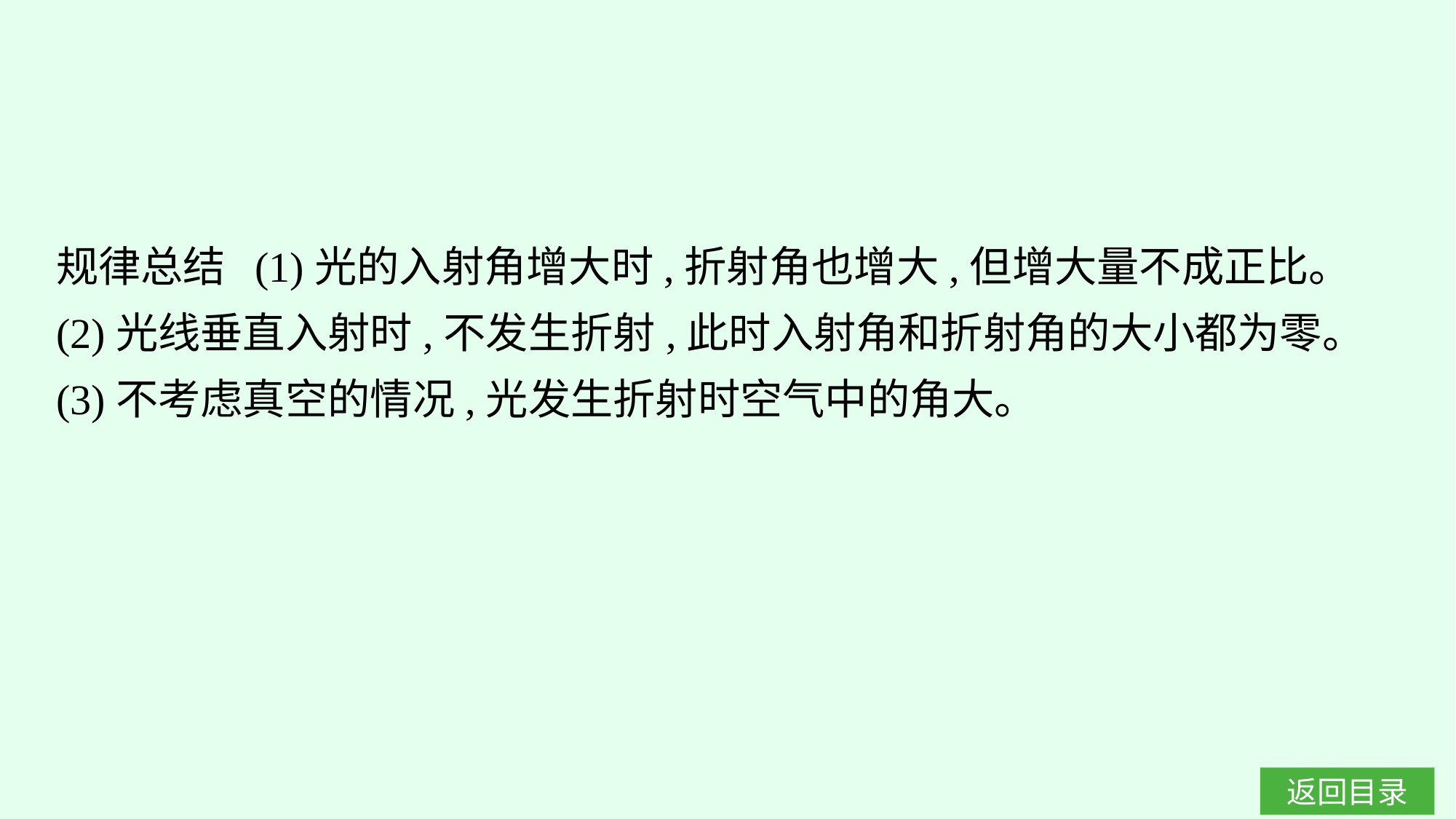

规律总结  (1)光的入射角增大时,折射角也增大,但增大量不成正比。
(2)光线垂直入射时,不发生折射,此时入射角和折射角的大小都为零。
(3)不考虑真空的情况,光发生折射时空气中的角大。